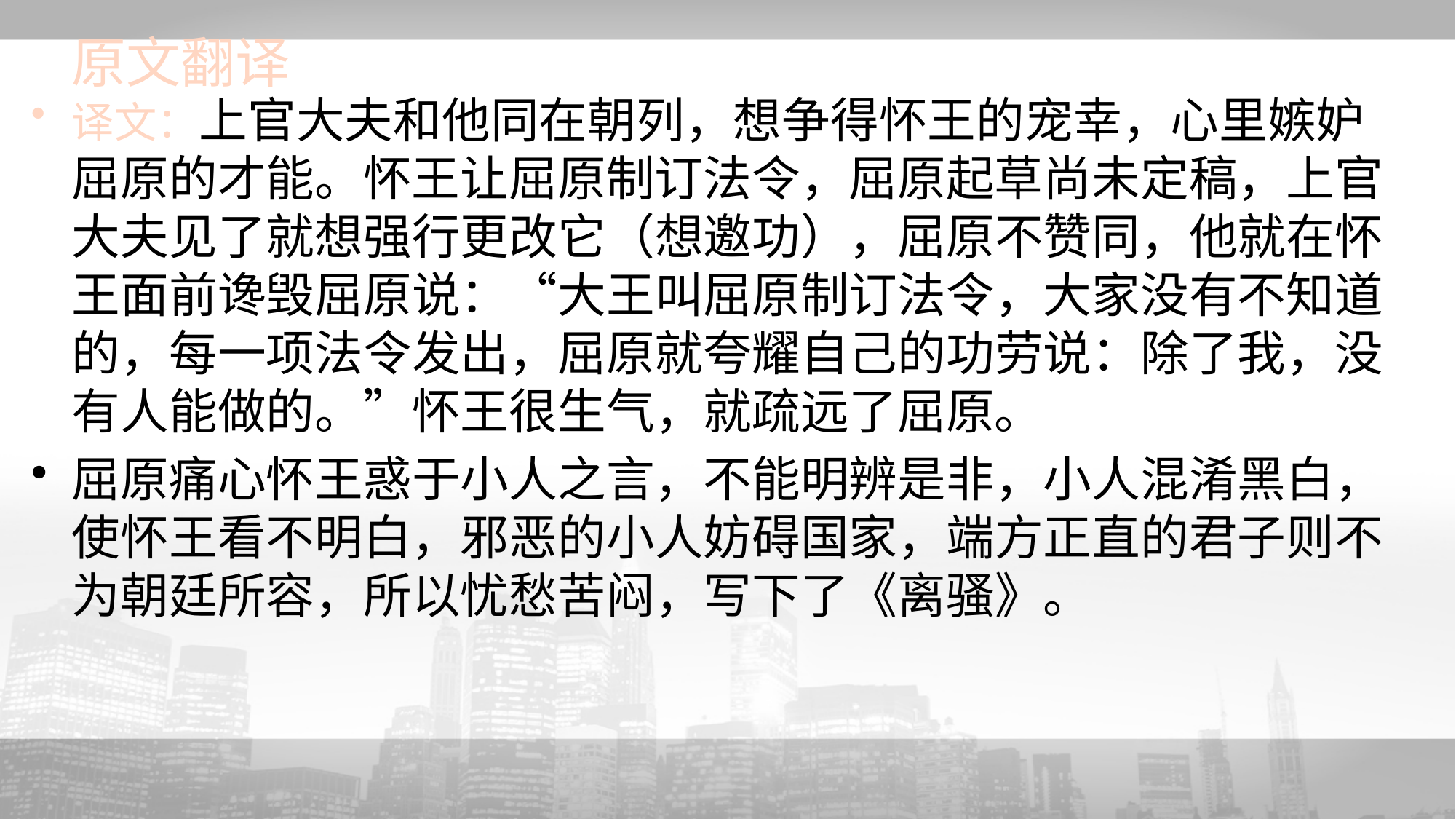

# 原文翻译
译文：上官大夫和他同在朝列，想争得怀王的宠幸，心里嫉妒屈原的才能。怀王让屈原制订法令，屈原起草尚未定稿，上官大夫见了就想强行更改它（想邀功），屈原不赞同，他就在怀王面前谗毁屈原说：“大王叫屈原制订法令，大家没有不知道的，每一项法令发出，屈原就夸耀自己的功劳说：除了我，没有人能做的。”怀王很生气，就疏远了屈原。
屈原痛心怀王惑于小人之言，不能明辨是非，小人混淆黑白，使怀王看不明白，邪恶的小人妨碍国家，端方正直的君子则不为朝廷所容，所以忧愁苦闷，写下了《离骚》。